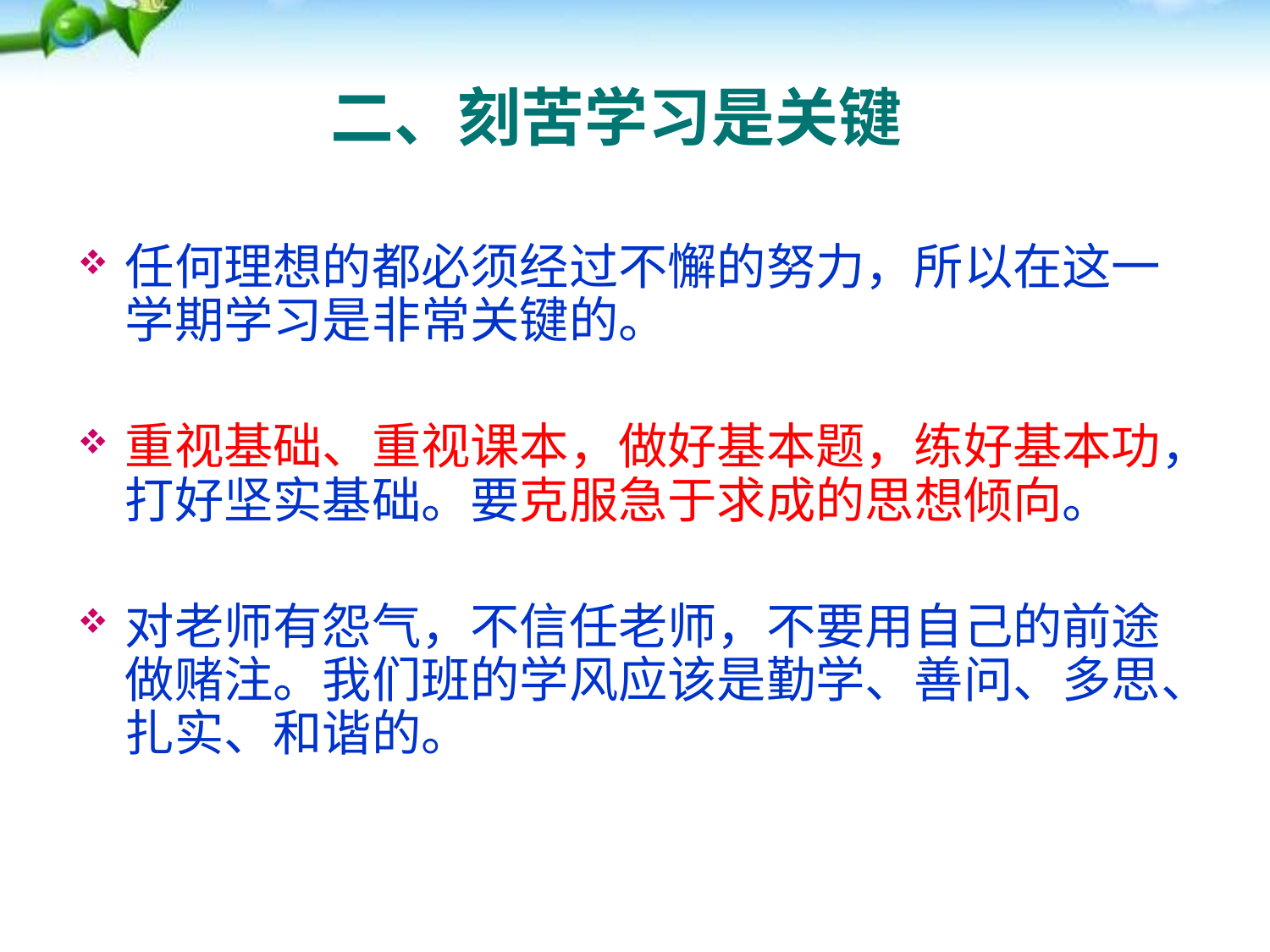

# 二、刻苦学习是关键
任何理想的都必须经过不懈的努力，所以在这一学期学习是非常关键的。

重视基础、重视课本，做好基本题，练好基本功，打好坚实基础。要克服急于求成的思想倾向。

对老师有怨气，不信任老师，不要用自己的前途做赌注。我们班的学风应该是勤学、善问、多思、扎实、和谐的。